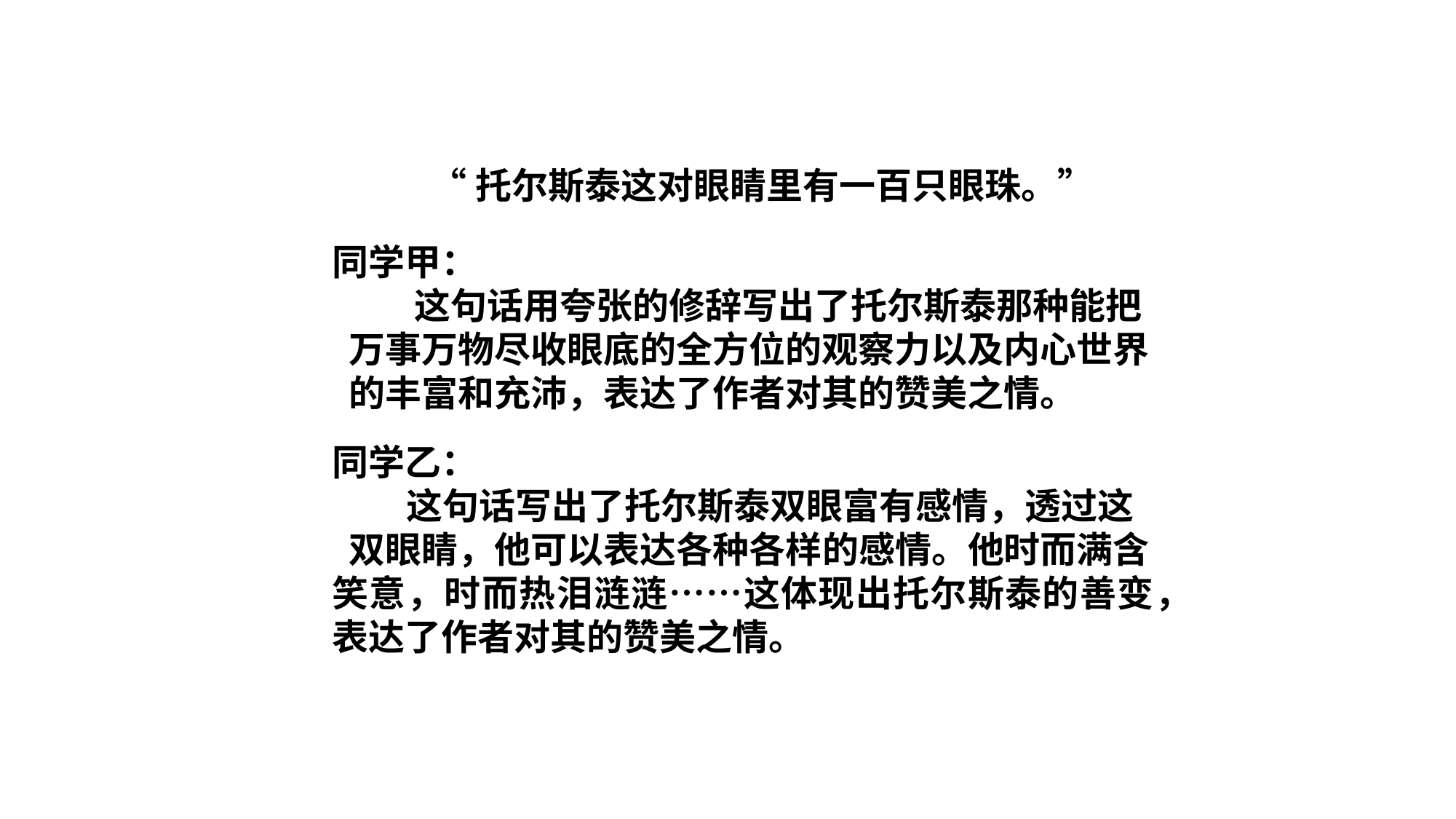

“托尔斯泰这对眼睛里有一百只眼珠。”

同学甲：
         这句话用夸张的修辞写出了托尔斯泰那种能把
 万事万物尽收眼底的全方位的观察力以及内心世界
 的丰富和充沛，表达了作者对其的赞美之情。

同学乙：
        这句话写出了托尔斯泰双眼富有感情，透过这
 双眼睛，他可以表达各种各样的感情。他时而满含
笑意，时而热泪涟涟……这体现出托尔斯泰的善变，
表达了作者对其的赞美之情。